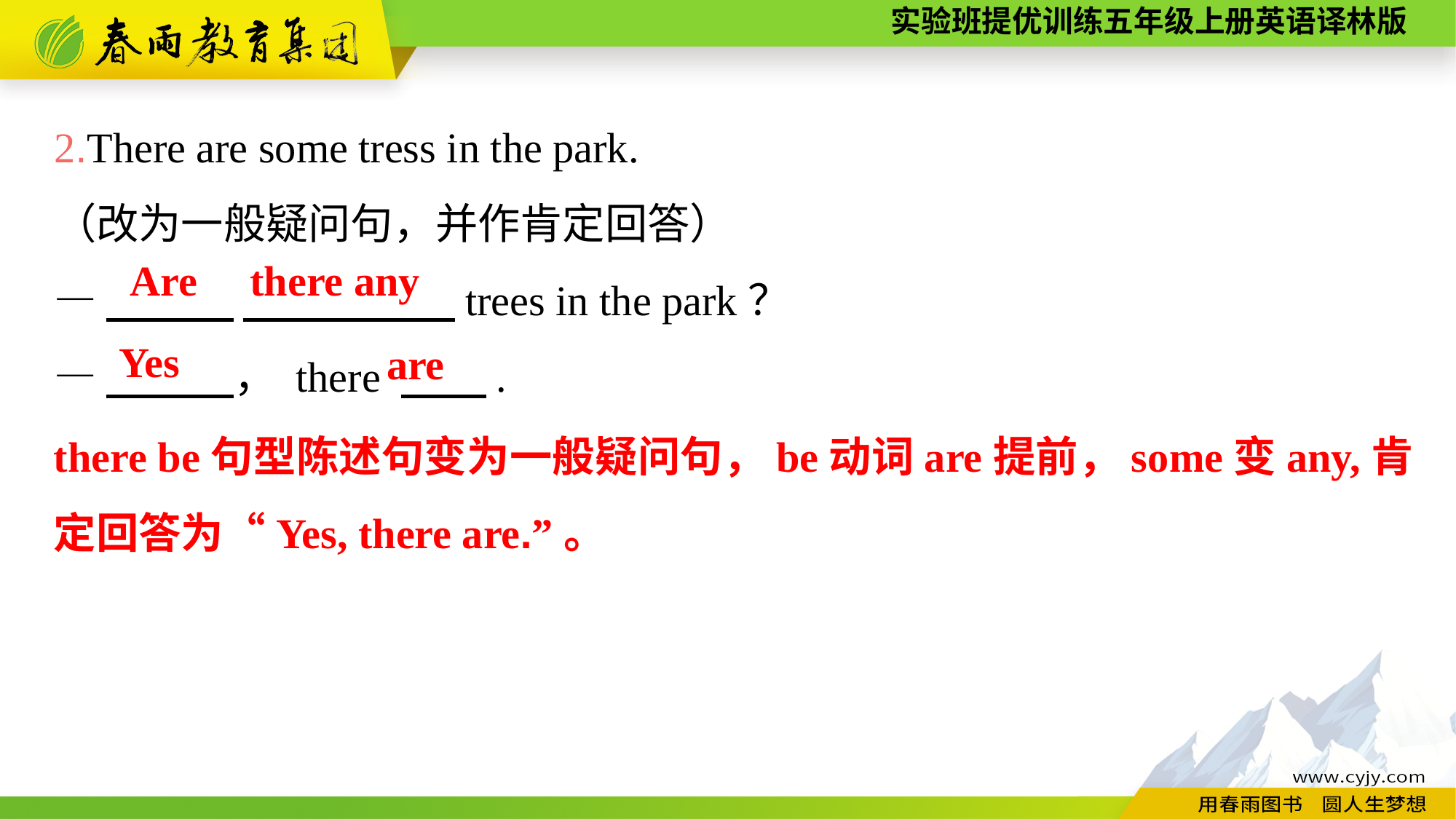

2.There are some tress in the park.
（改为一般疑问句，并作肯定回答）
—　　　 　　　　　trees in the park？
—　　　， there 　　.
Are     there any
Yes
are
there be句型陈述句变为一般疑问句，be动词are提前，some变any,肯定回答为“Yes, there are.”。